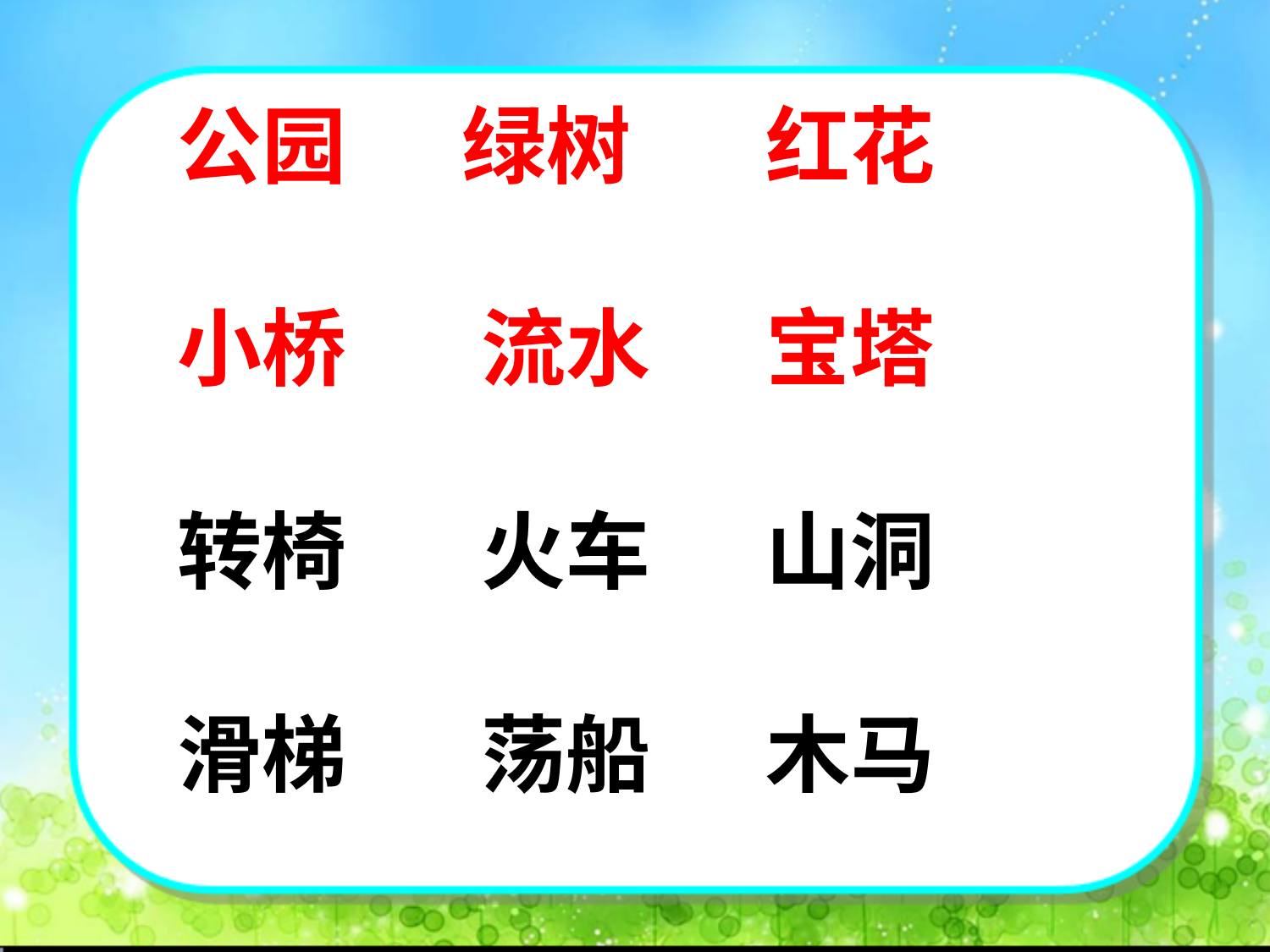

公园      绿树       红花

小桥       流水      宝塔

转椅       火车      山洞

滑梯       荡船      木马